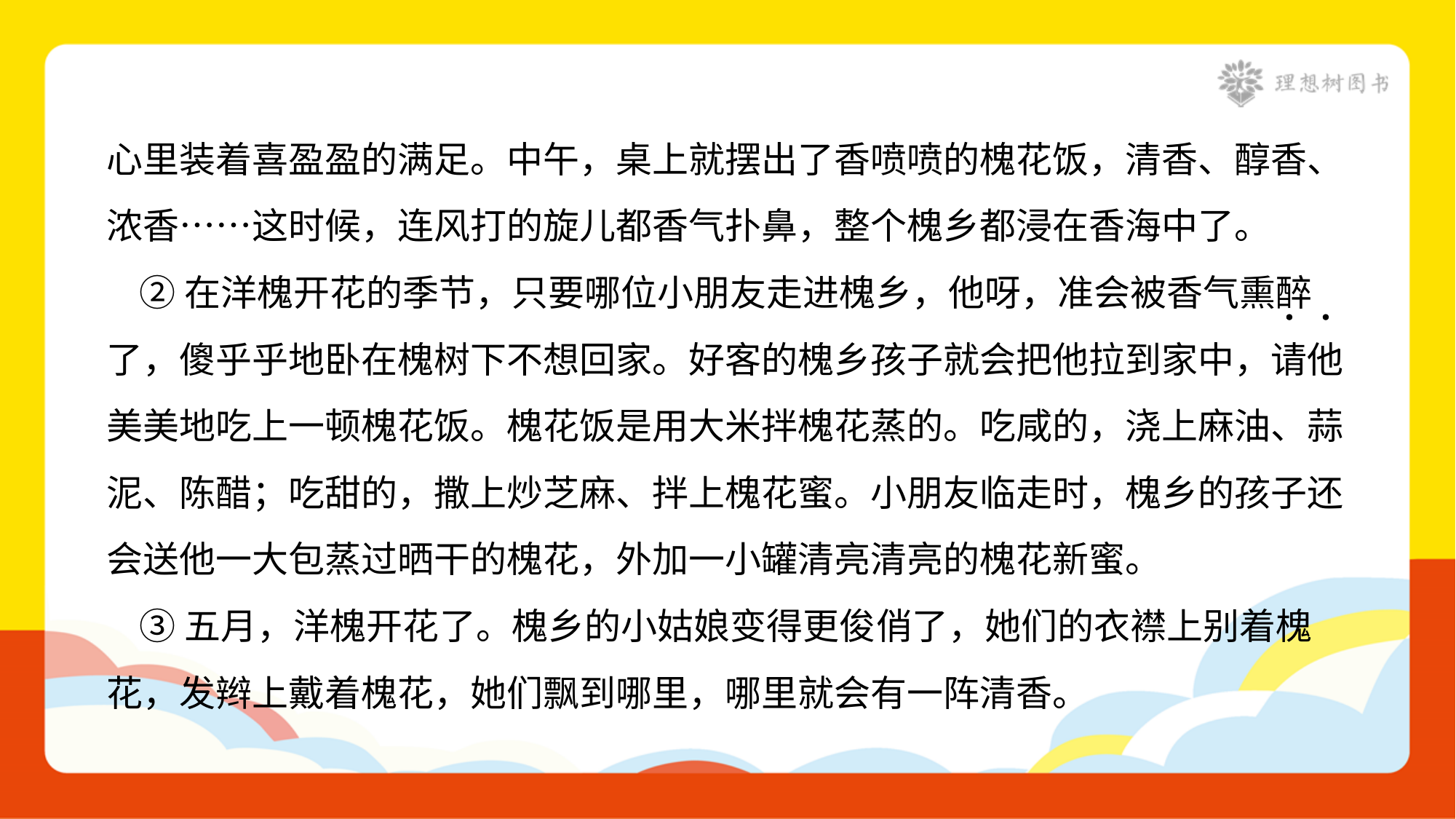

心里装着喜盈盈的满足。中午，桌上就摆出了香喷喷的槐花饭，清香、醇香、
浓香……这时候，连风打的旋儿都香气扑鼻，整个槐乡都浸在香海中了。
    ②在洋槐开花的季节，只要哪位小朋友走进槐乡，他呀，准会被香气熏醉
了，傻乎乎地卧在槐树下不想回家。好客的槐乡孩子就会把他拉到家中，请他
美美地吃上一顿槐花饭。槐花饭是用大米拌槐花蒸的。吃咸的，浇上麻油、蒜
泥、陈醋；吃甜的，撒上炒芝麻、拌上槐花蜜。小朋友临走时，槐乡的孩子还
会送他一大包蒸过晒干的槐花，外加一小罐清亮清亮的槐花新蜜。
    ③五月，洋槐开花了。槐乡的小姑娘变得更俊俏了，她们的衣襟上别着槐
花，发辫上戴着槐花，她们飘到哪里，哪里就会有一阵清香。